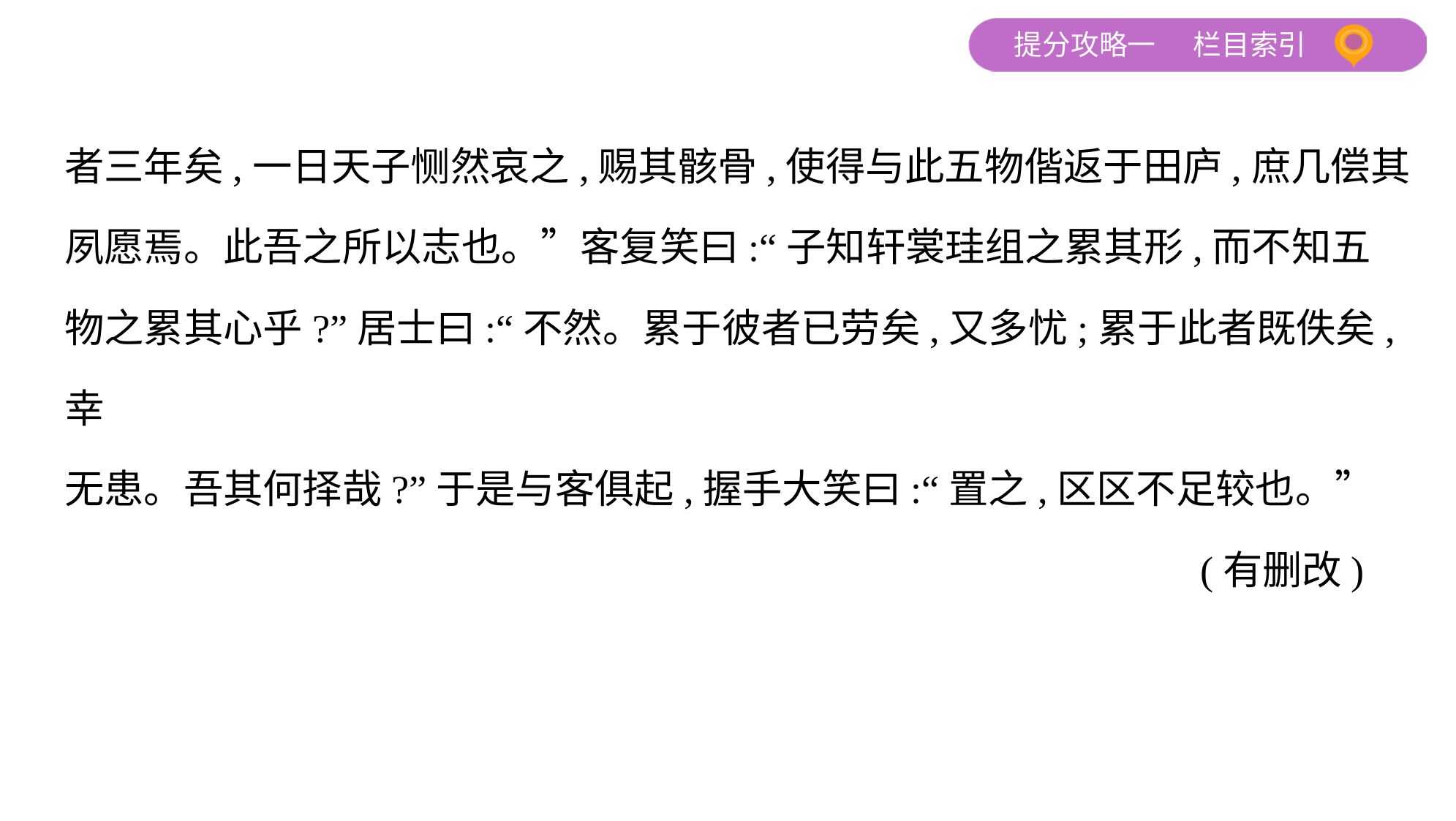

者三年矣,一日天子恻然哀之,赐其骸骨,使得与此五物偕返于田庐,庶几偿其
夙愿焉。此吾之所以志也。”客复笑曰:“子知轩裳珪组之累其形,而不知五
物之累其心乎?”居士曰:“不然。累于彼者已劳矣,又多忧;累于此者既佚矣,幸
无患。吾其何择哉?”于是与客俱起,握手大笑曰:“置之,区区不足较也。”
                                                                                                                   (有删改)